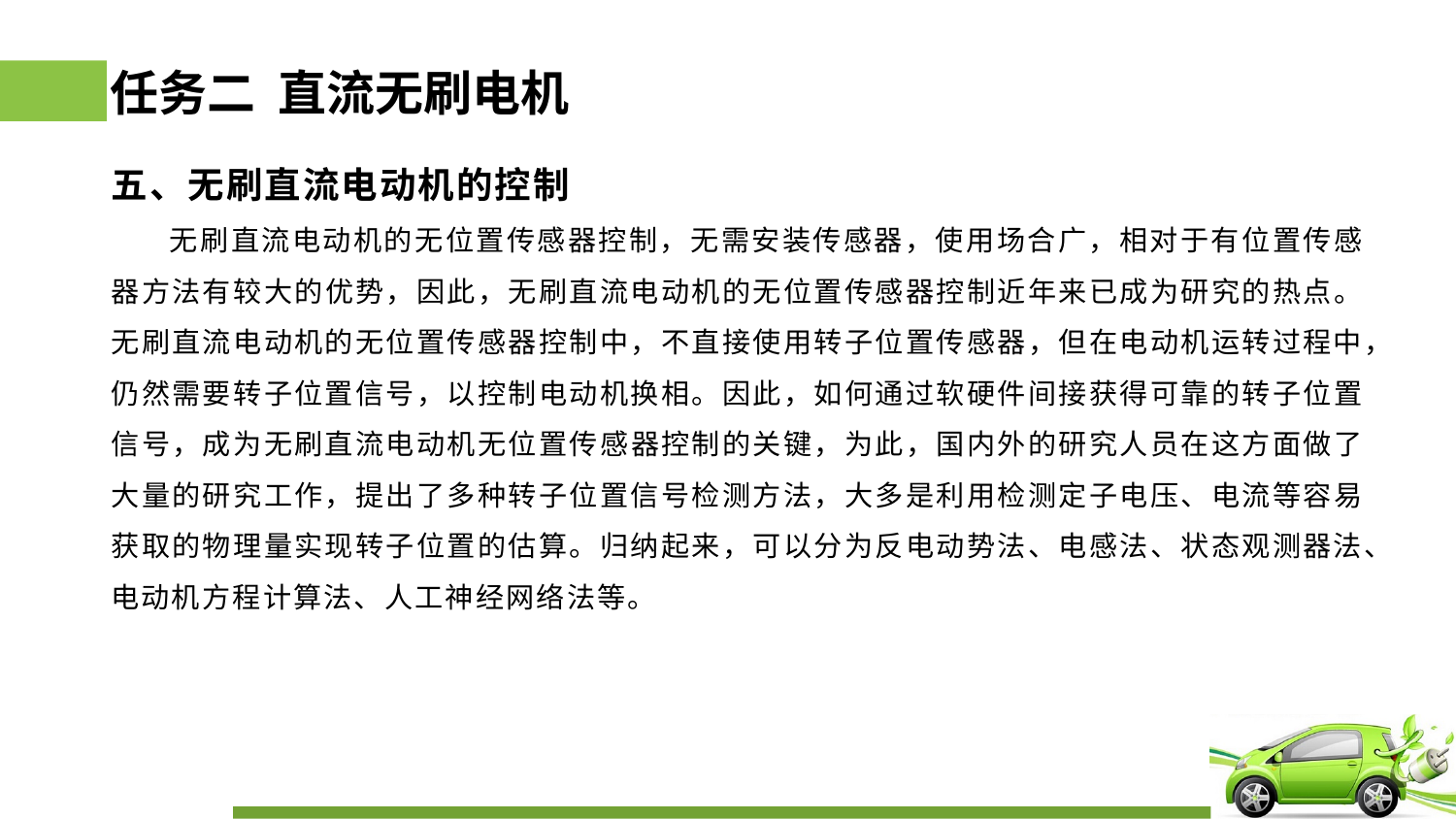

# 任务二  直流无刷电机
五、无刷直流电动机的控制
      无刷直流电动机的无位置传感器控制，无需安装传感器，使用场合广，相对于有位置传感器方法有较大的优势，因此，无刷直流电动机的无位置传感器控制近年来已成为研究的热点。无刷直流电动机的无位置传感器控制中，不直接使用转子位置传感器，但在电动机运转过程中，仍然需要转子位置信号，以控制电动机换相。因此，如何通过软硬件间接获得可靠的转子位置信号，成为无刷直流电动机无位置传感器控制的关键，为此，国内外的研究人员在这方面做了大量的研究工作，提出了多种转子位置信号检测方法，大多是利用检测定子电压、电流等容易获取的物理量实现转子位置的估算。归纳起来，可以分为反电动势法、电感法、状态观测器法、电动机方程计算法、人工神经网络法等。